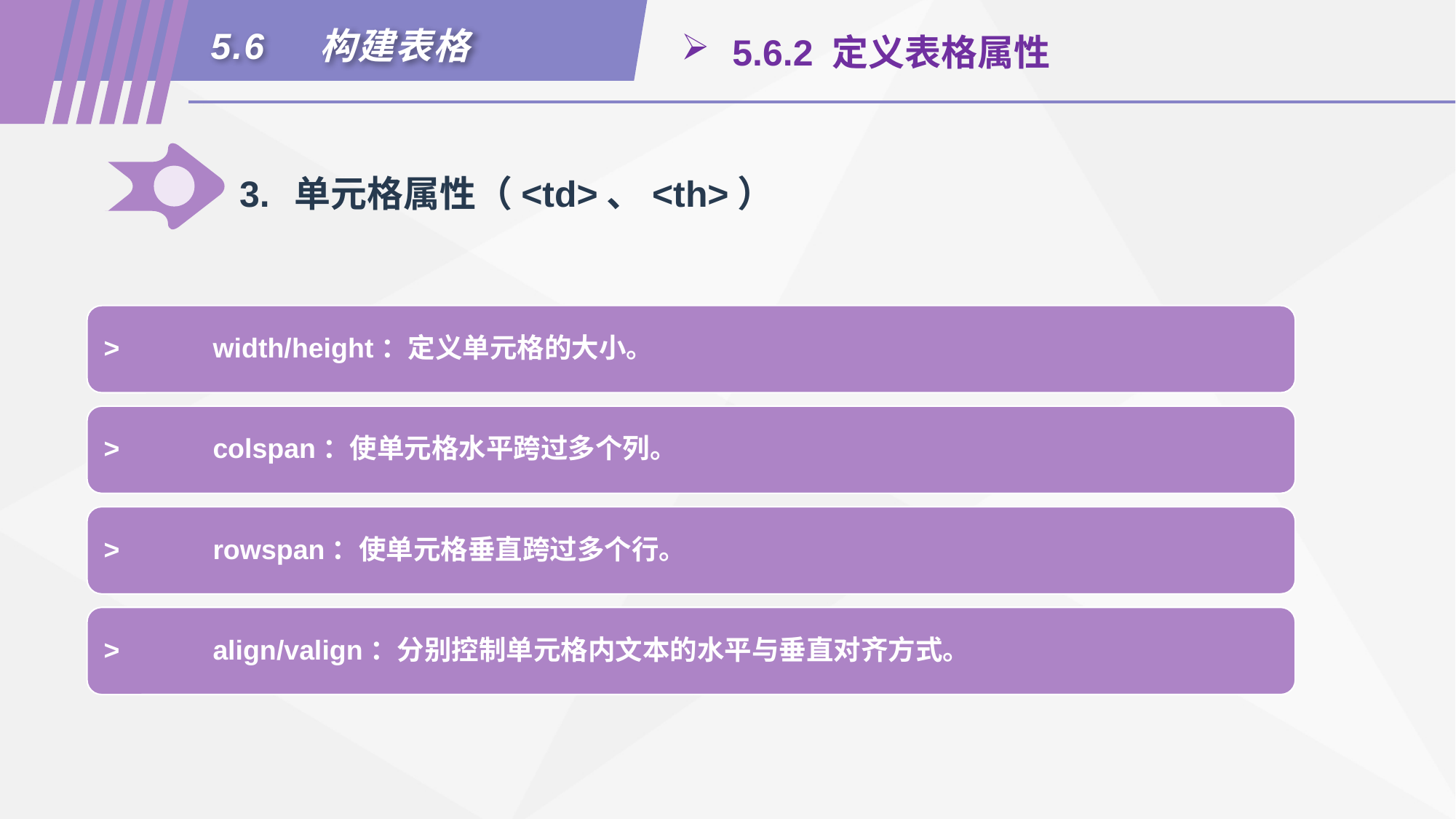

5.6	构建表格
 5.6.2 定义表格属性

3.	单元格属性（<td>、<th>）
>	width/height：定义单元格的大小。
>	colspan：使单元格水平跨过多个列。
>	rowspan：使单元格垂直跨过多个行。
>	align/valign：分别控制单元格内文本的水平与垂直对齐方式。